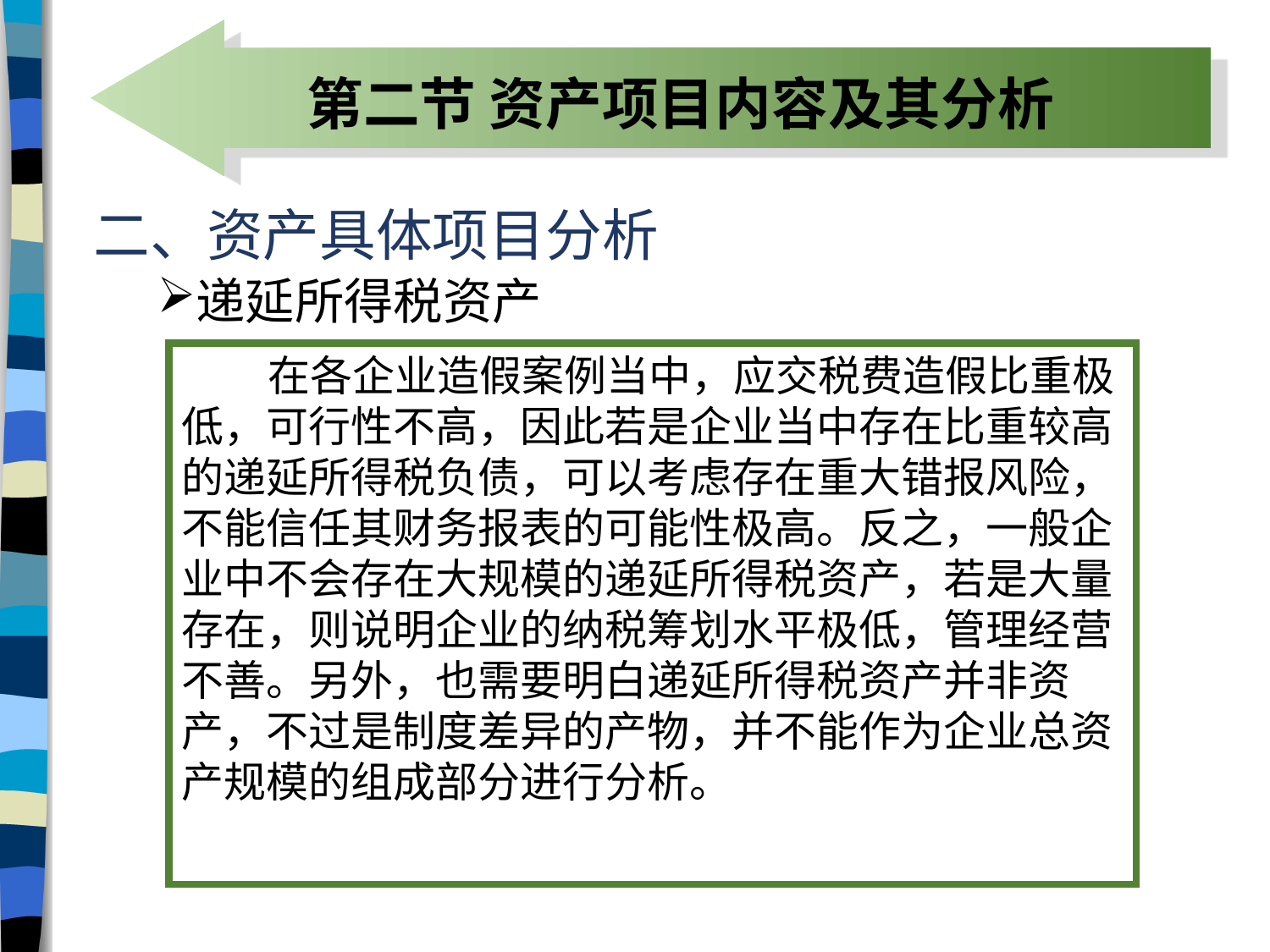

# 第二节 资产项目内容及其分析
二、资产具体项目分析
递延所得税资产
        在各企业造假案例当中，应交税费造假比重极低，可行性不高，因此若是企业当中存在比重较高的递延所得税负债，可以考虑存在重大错报风险，不能信任其财务报表的可能性极高。反之，一般企业中不会存在大规模的递延所得税资产，若是大量存在，则说明企业的纳税筹划水平极低，管理经营不善。另外，也需要明白递延所得税资产并非资产，不过是制度差异的产物，并不能作为企业总资产规模的组成部分进行分析。